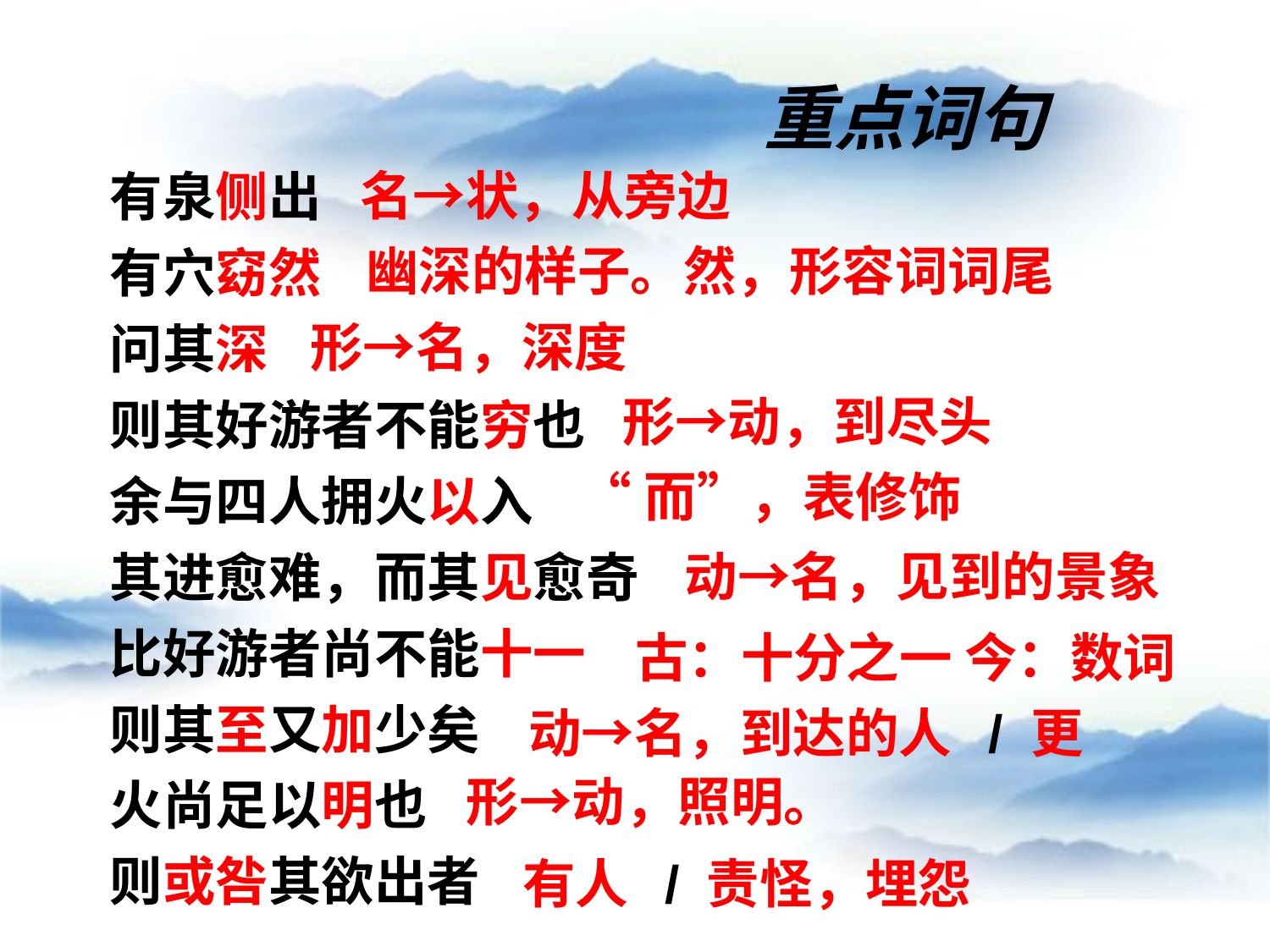

重点词句
有泉侧出
有穴窈然
问其深
则其好游者不能穷也
余与四人拥火以入
其进愈难，而其见愈奇
比好游者尚不能十一
则其至又加少矣
火尚足以明也
则或咎其欲出者
名→状，从旁边
幽深的样子。然，形容词词尾
形→名，深度
形→动，到尽头
“而”，表修饰
动→名，见到的景象
古：十分之一 今：数词
动→名，到达的人  / 更
形→动，照明。
有人  / 责怪，埋怨